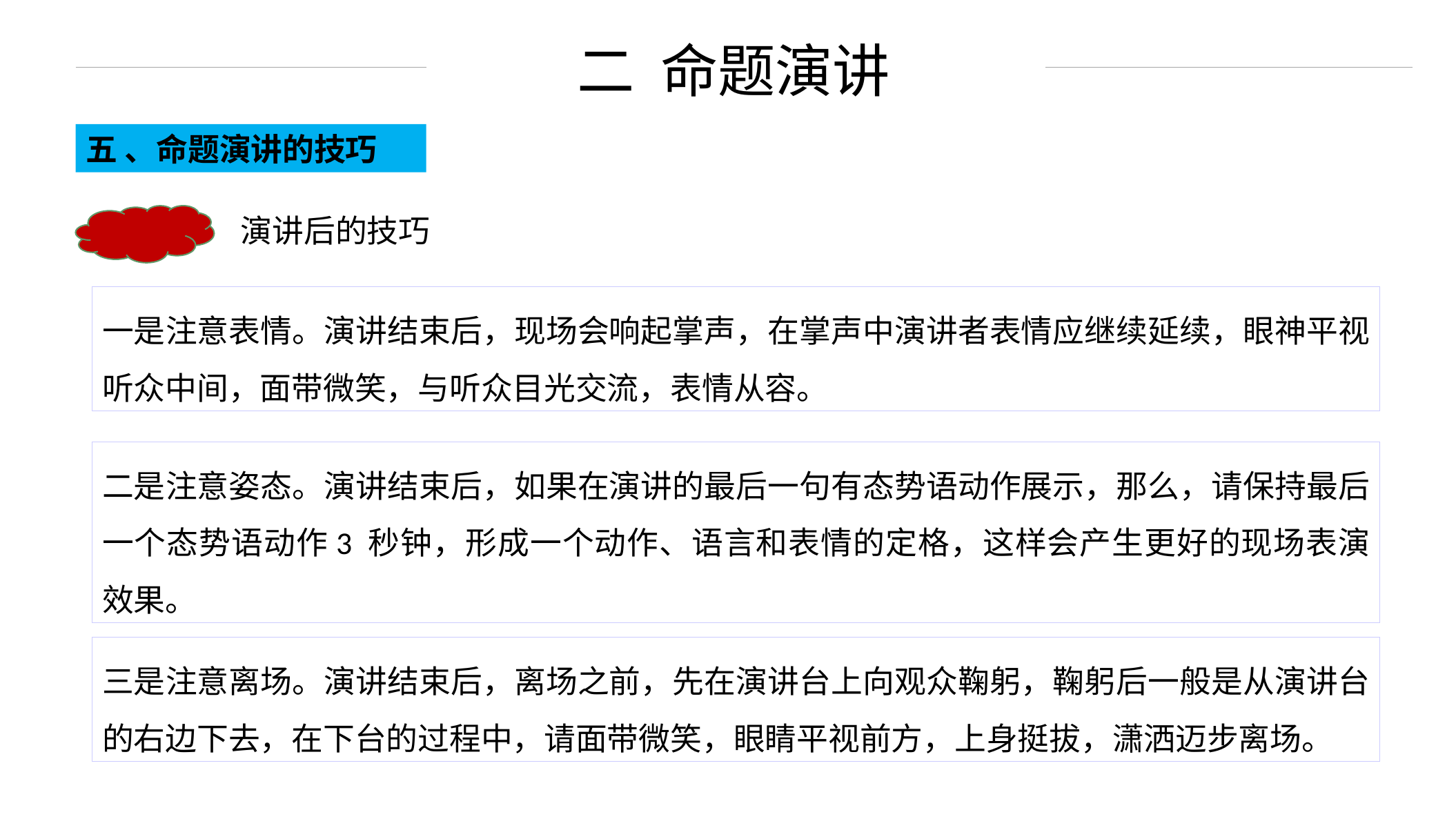

二  命题演讲
五 、命题演讲的技巧

演讲后的技巧
一是注意表情。演讲结束后，现场会响起掌声，在掌声中演讲者表情应继续延续，眼神平视听众中间，面带微笑，与听众目光交流，表情从容。
二是注意姿态。演讲结束后，如果在演讲的最后一句有态势语动作展示，那么，请保持最后一个态势语动作3 秒钟，形成一个动作、语言和表情的定格，这样会产生更好的现场表演效果。
三是注意离场。演讲结束后，离场之前，先在演讲台上向观众鞠躬，鞠躬后一般是从演讲台的右边下去，在下台的过程中，请面带微笑，眼睛平视前方，上身挺拔，潇洒迈步离场。